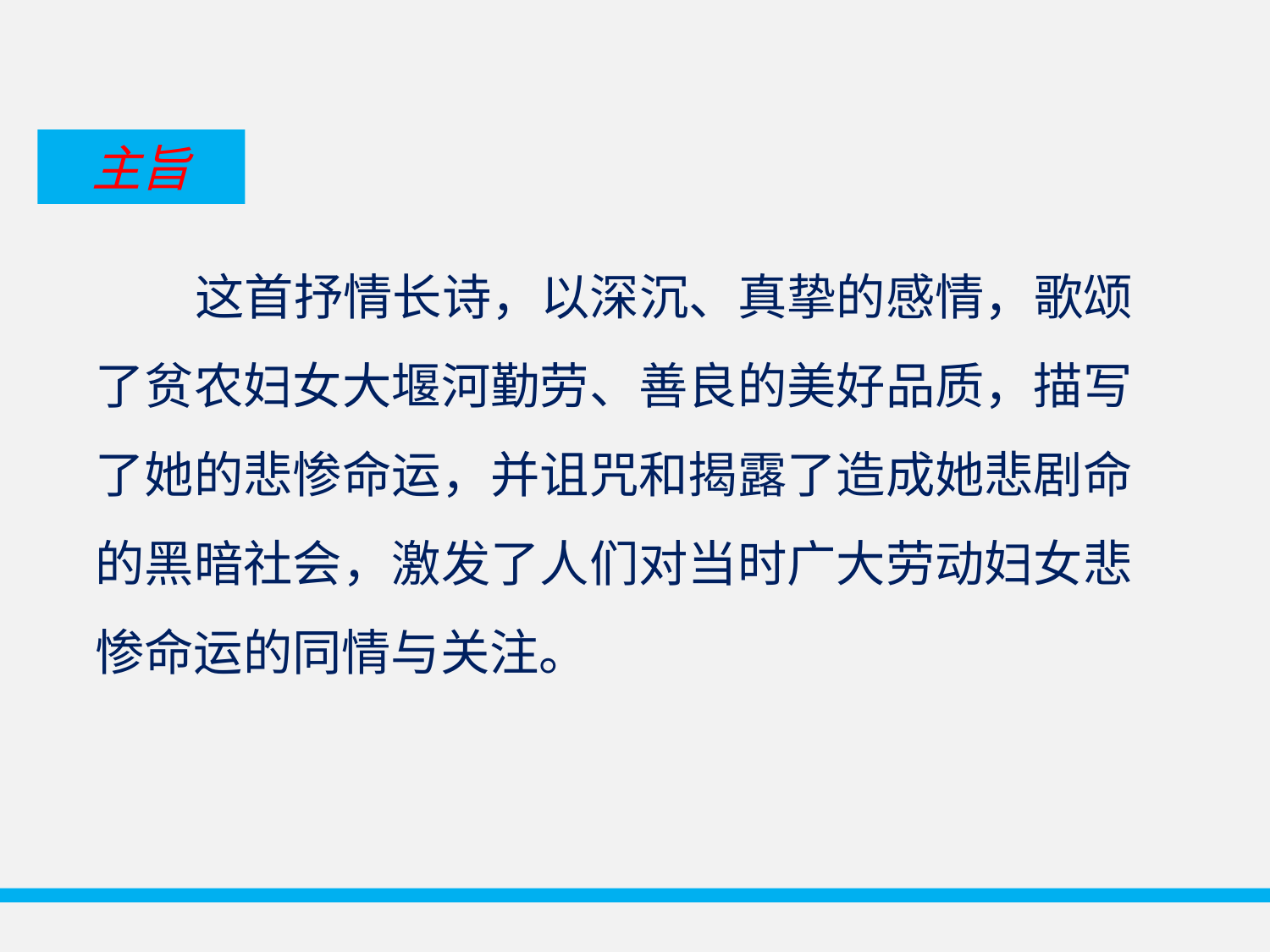

主旨
        这首抒情长诗，以深沉、真挚的感情，歌颂了贫农妇女大堰河勤劳、善良的美好品质，描写了她的悲惨命运，并诅咒和揭露了造成她悲剧命的黑暗社会，激发了人们对当时广大劳动妇女悲惨命运的同情与关注。